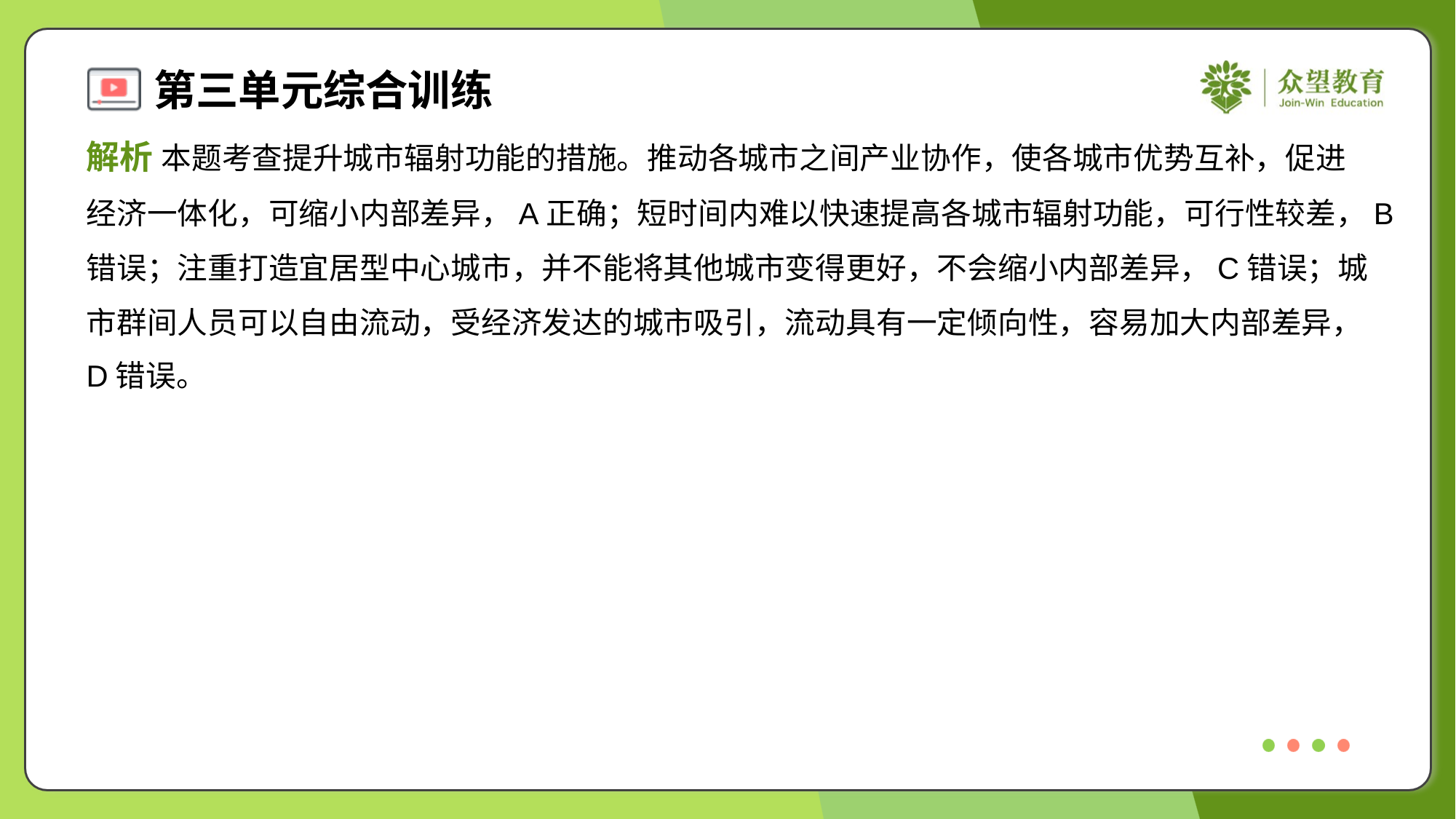

解析 本题考查提升城市辐射功能的措施。推动各城市之间产业协作，使各城市优势互补，促进
经济一体化，可缩小内部差异，A正确；短时间内难以快速提高各城市辐射功能，可行性较差，B
错误；注重打造宜居型中心城市，并不能将其他城市变得更好，不会缩小内部差异，C错误；城
市群间人员可以自由流动，受经济发达的城市吸引，流动具有一定倾向性，容易加大内部差异，
D错误。